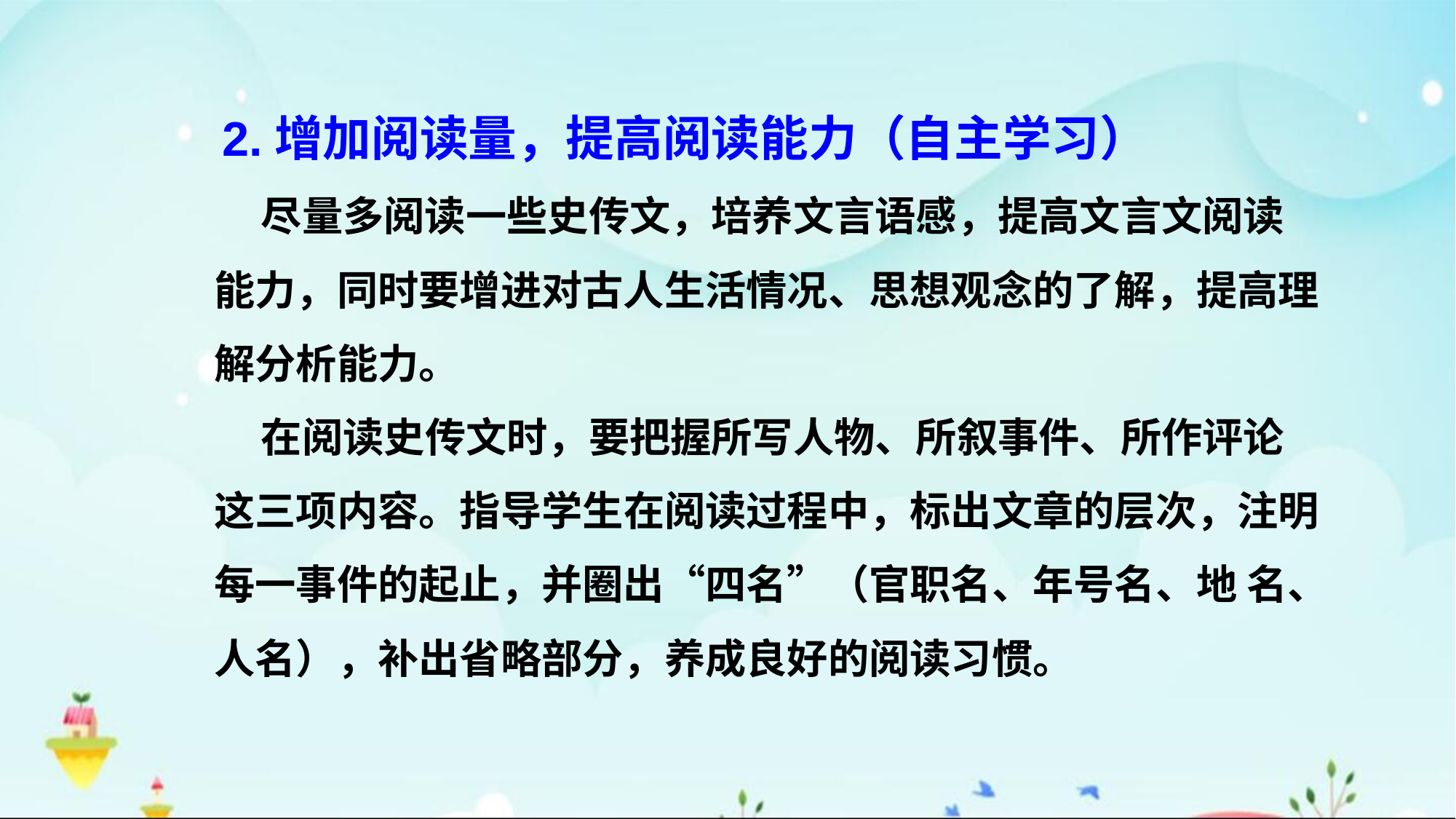

2.增加阅读量，提高阅读能力（自主学习）
    尽量多阅读一些史传文，培养文言语感，提高文言文阅读能力，同时要增进对古人生活情况、思想观念的了解，提高理解分析能力。
    在阅读史传文时，要把握所写人物、所叙事件、所作评论这三项内容。指导学生在阅读过程中，标出文章的层次，注明每一事件的起止，并圈出“四名”（官职名、年号名、地 名、人名），补出省略部分，养成良好的阅读习惯。